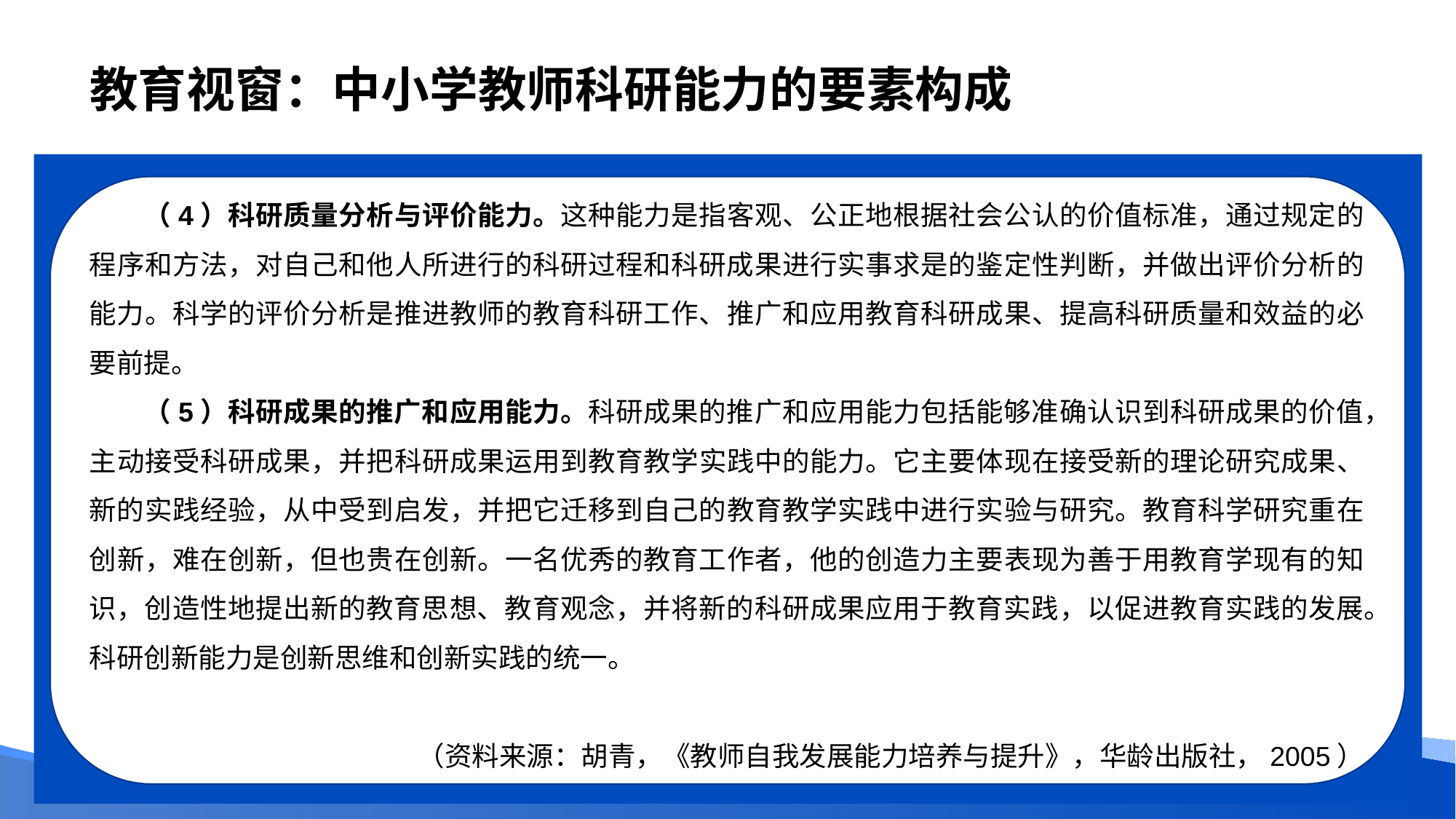

# 教育视窗：中小学教师科研能力的要素构成

（4）科研质量分析与评价能力。这种能力是指客观、公正地根据社会公认的价值标准，通过规定的程序和方法，对自己和他人所进行的科研过程和科研成果进行实事求是的鉴定性判断，并做出评价分析的能力。科学的评价分析是推进教师的教育科研工作、推广和应用教育科研成果、提高科研质量和效益的必要前提。
（5）科研成果的推广和应用能力。科研成果的推广和应用能力包括能够准确认识到科研成果的价值，主动接受科研成果，并把科研成果运用到教育教学实践中的能力。它主要体现在接受新的理论研究成果、新的实践经验，从中受到启发，并把它迁移到自己的教育教学实践中进行实验与研究。教育科学研究重在创新，难在创新，但也贵在创新。一名优秀的教育工作者，他的创造力主要表现为善于用教育学现有的知识，创造性地提出新的教育思想、教育观念，并将新的科研成果应用于教育实践，以促进教育实践的发展。科研创新能力是创新思维和创新实践的统一。

（资料来源：胡青，《教师自我发展能力培养与提升》，华龄出版社，2005）